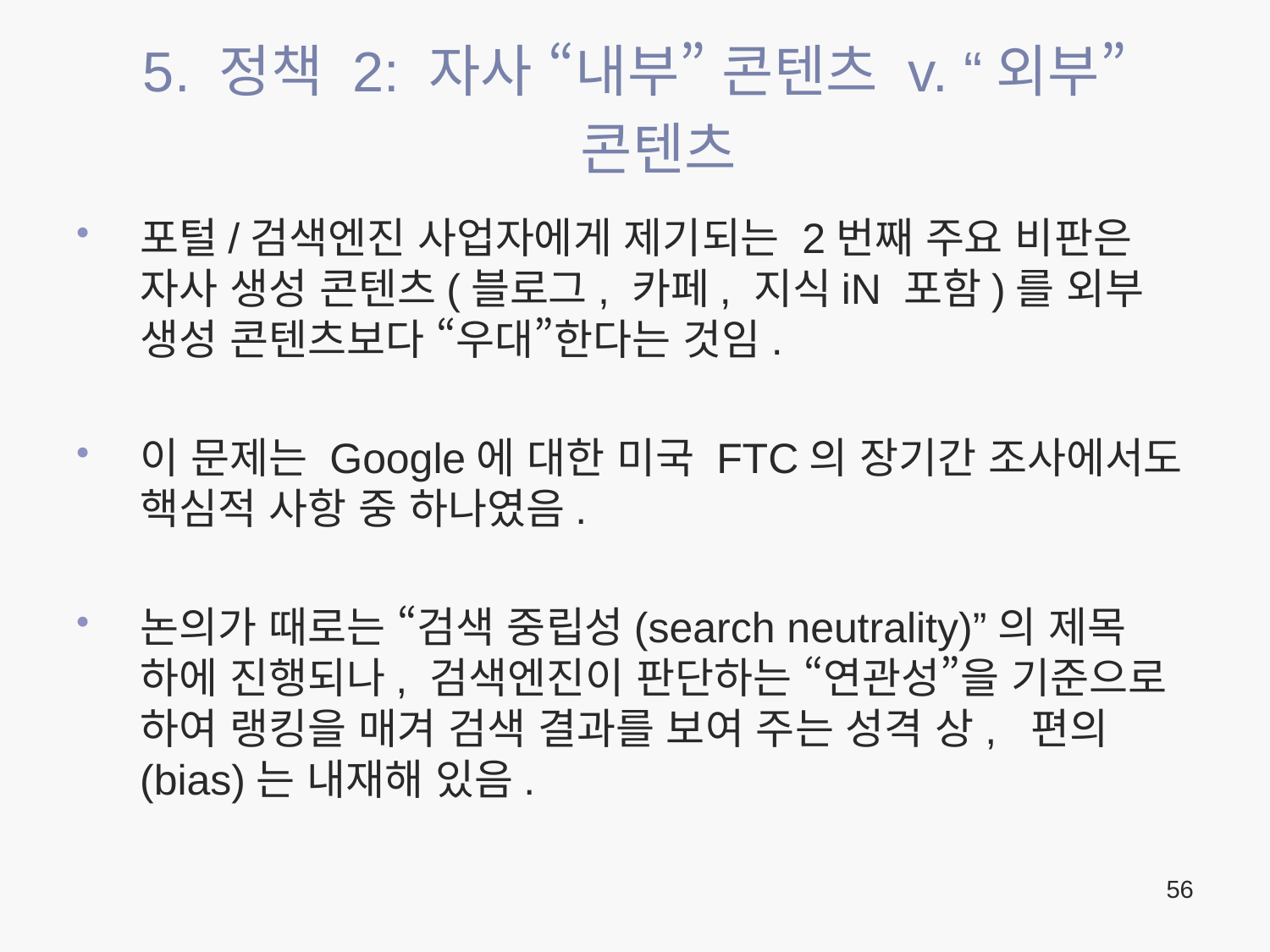

# 5. 정책 2: 자사 “내부” 콘텐츠 v. “외부” 콘텐츠
포털/검색엔진 사업자에게 제기되는 2번째 주요 비판은 자사 생성 콘텐츠(블로그, 카페, 지식iN 포함)를 외부 생성 콘텐츠보다 “우대”한다는 것임.

이 문제는 Google에 대한 미국 FTC의 장기간 조사에서도 핵심적 사항 중 하나였음.

논의가 때로는 “검색 중립성(search neutrality)”의 제목 하에 진행되나, 검색엔진이 판단하는 “연관성”을 기준으로 하여 랭킹을 매겨 검색 결과를 보여 주는 성격 상,  편의(bias)는 내재해 있음.
56